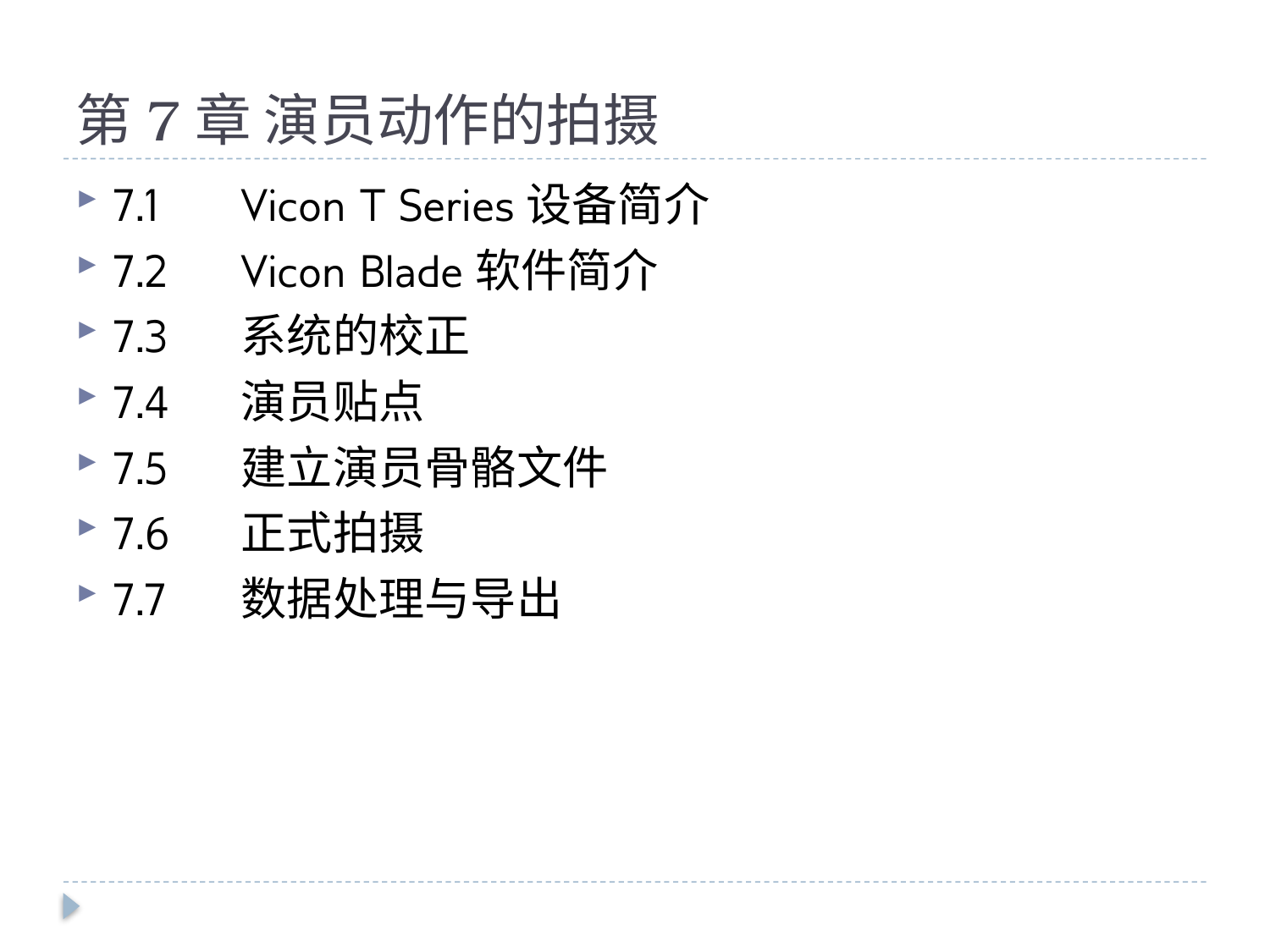

# 第7章 演员动作的拍摄
7.1	Vicon T Series设备简介
7.2	Vicon Blade软件简介
7.3	系统的校正
7.4	演员贴点
7.5	建立演员骨骼文件
7.6	正式拍摄
7.7	数据处理与导出